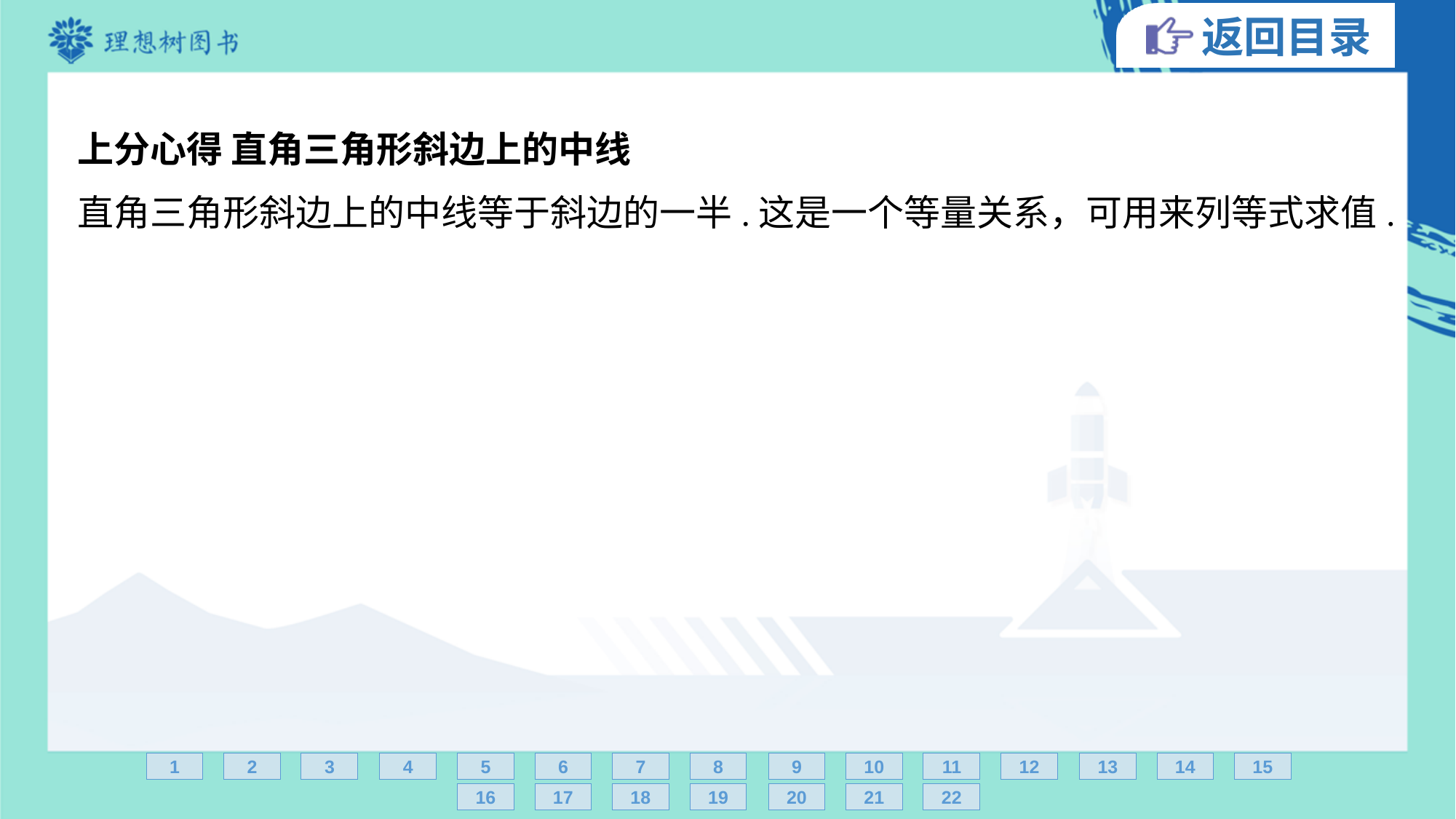

上分心得 直角三角形斜边上的中线
直角三角形斜边上的中线等于斜边的一半.这是一个等量关系，可用来列等式求值.